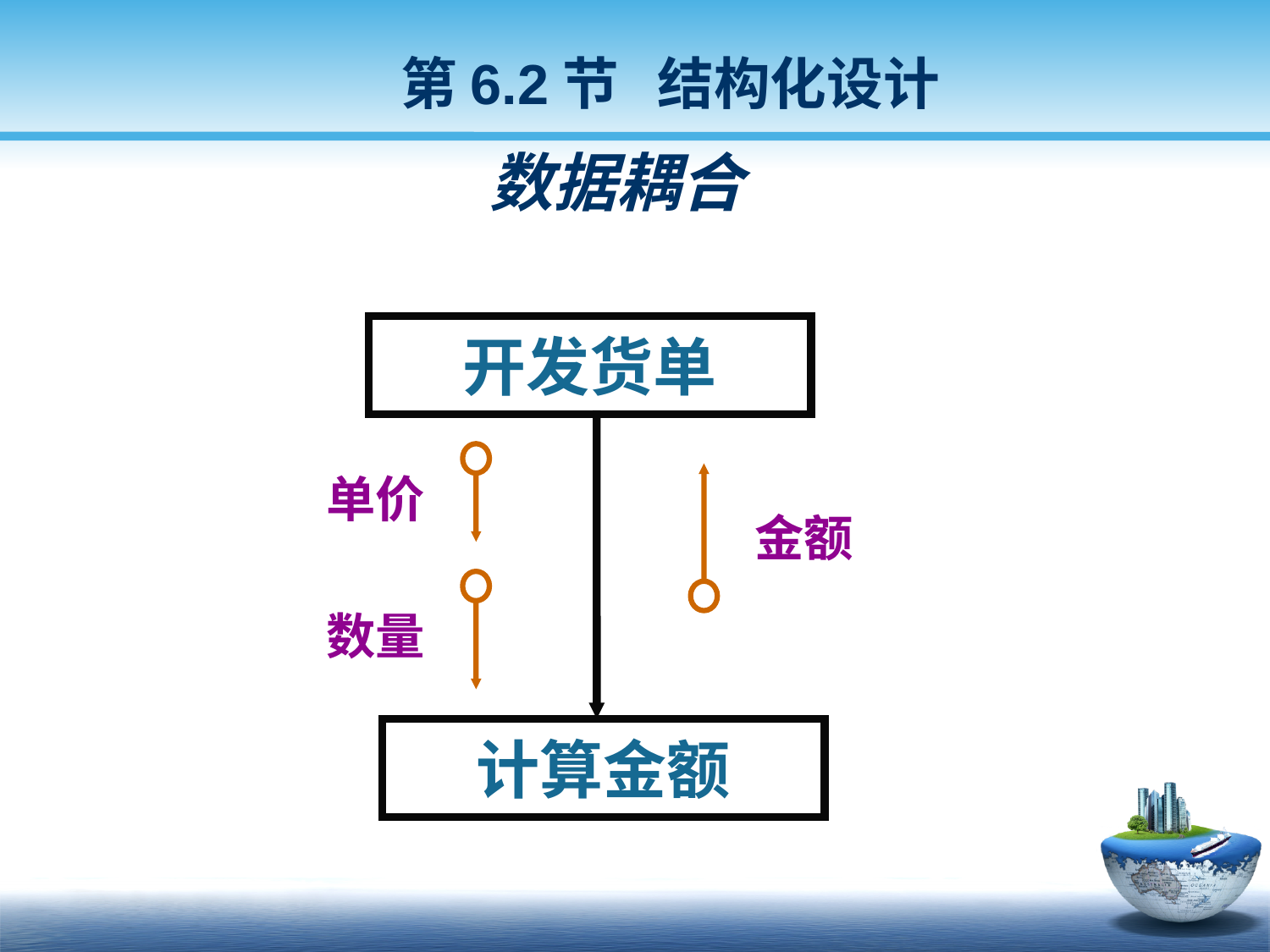

第6.2节   结构化设计
# 数据耦合
开发货单

单价

金额

数量
计算金额